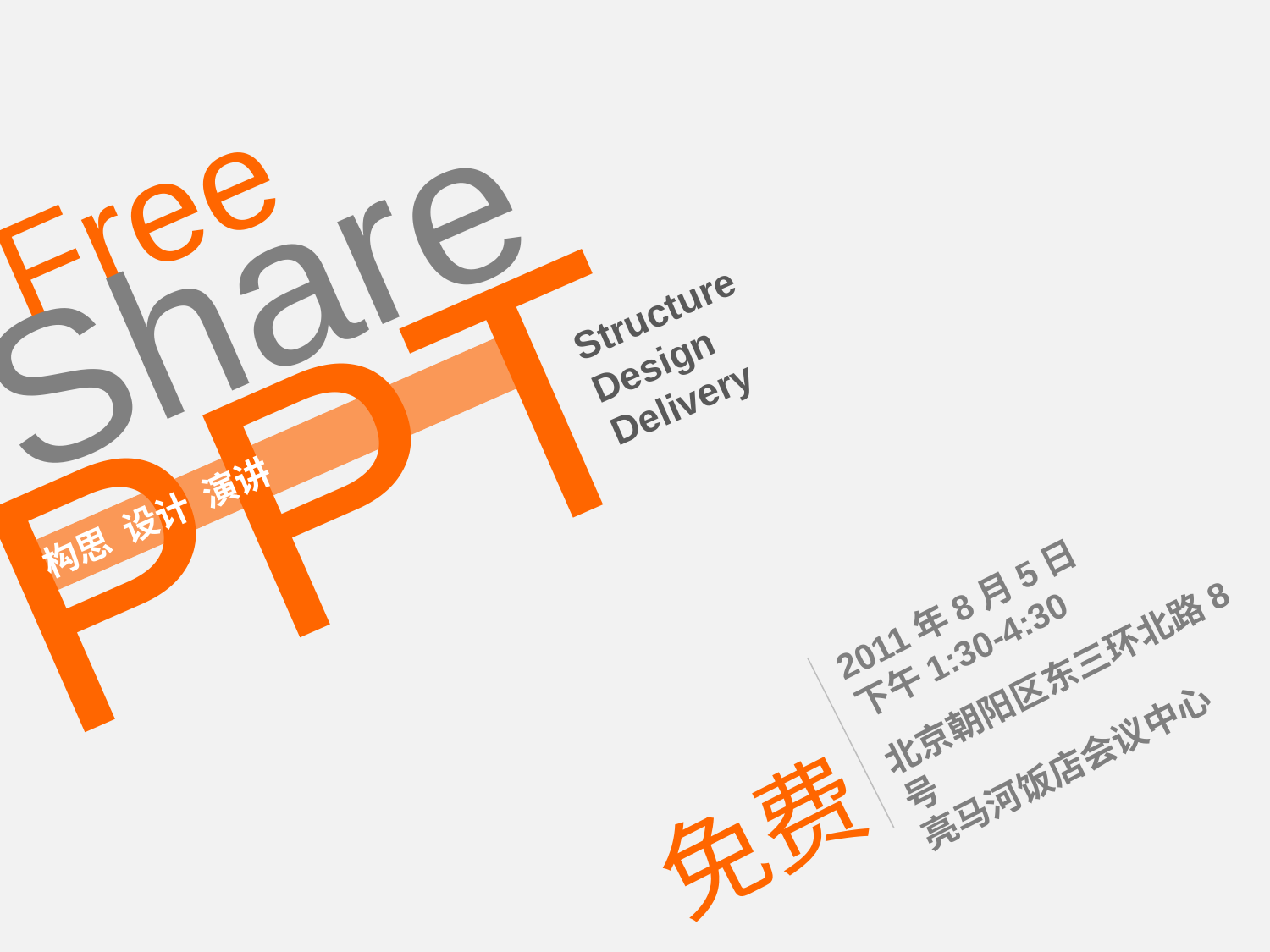

Free
Share
PPT
构思  设计  演讲
Structure
Design
Delivery
2011年8月5日
下午1:30-4:30
北京朝阳区东三环北路8号
亮马河饭店会议中心
免费